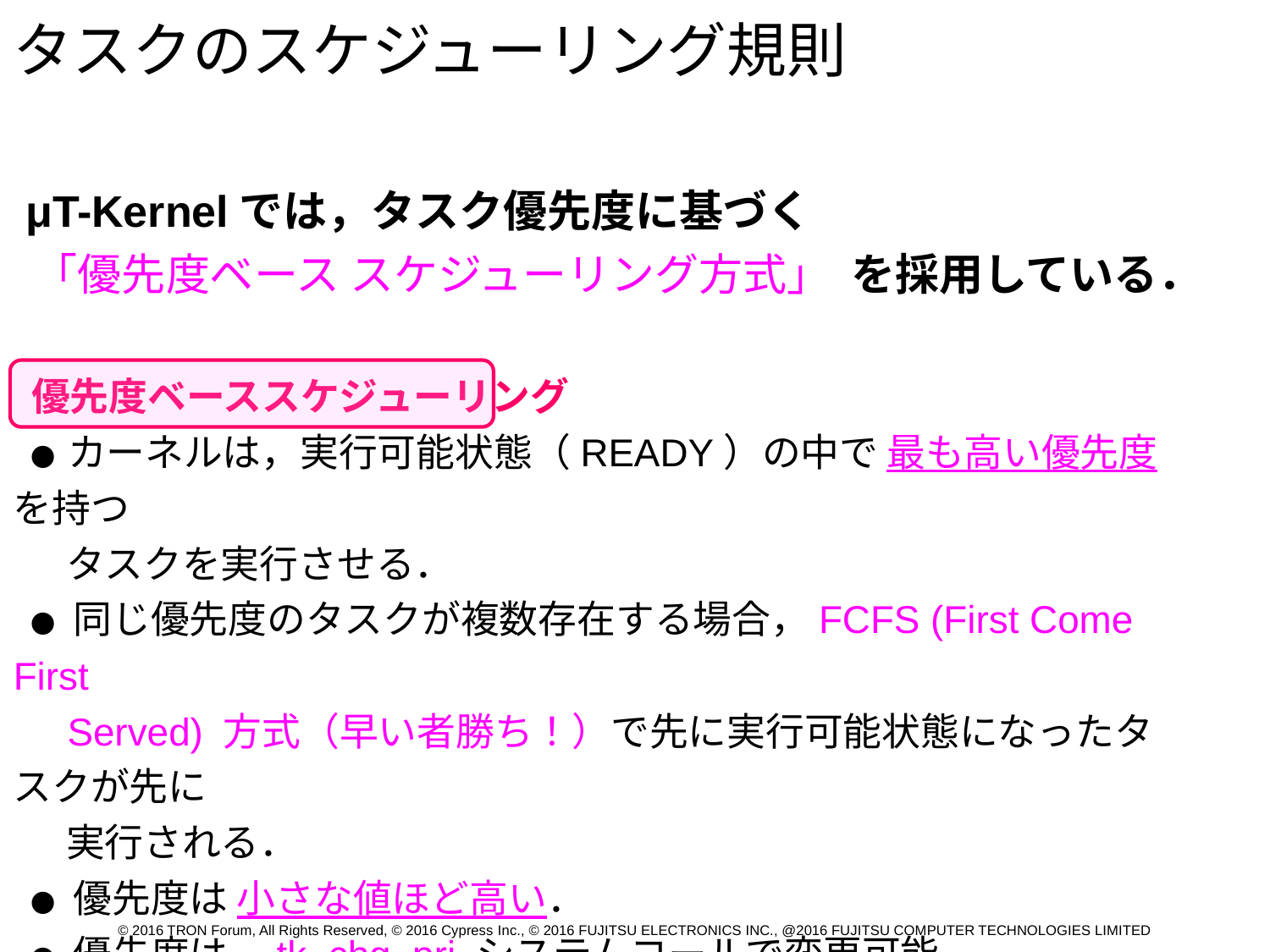

タスクのスケジューリング規則
 μT-Kernelでは，タスク優先度に基づく
 「優先度ベース スケジューリング方式」  を採用している．

 優先度ベーススケジューリング
  ● カーネルは，実行可能状態（READY）の中で 最も高い優先度 を持つ
     タスクを実行させる．
  ● 同じ優先度のタスクが複数存在する場合，FCFS (First Come First
     Served) 方式（早い者勝ち！）で先に実行可能状態になったタスクが先に
     実行される．
  ● 優先度は 小さな値ほど高い．
  ● 優先度は，tk_chg_pri システムコールで変更可能．

© 2016 TRON Forum, All Rights Reserved, © 2016 Cypress Inc., © 2016 FUJITSU ELECTRONICS INC., @2016 FUJITSU COMPUTER TECHNOLOGIES LIMITED